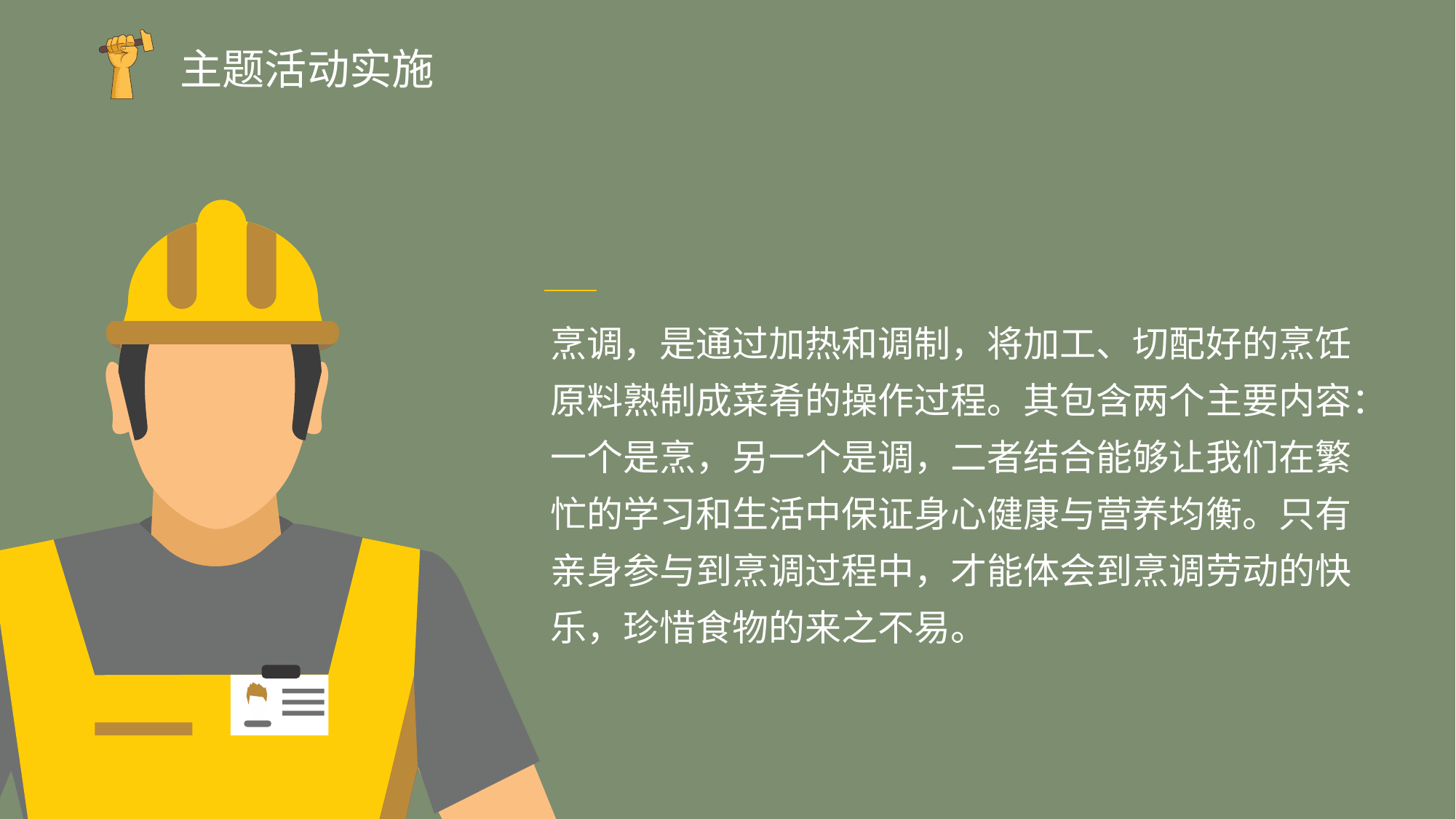

主题活动实施

烹调，是通过加热和调制，将加工、切配好的烹饪原料熟制成菜肴的操作过程。其包含两个主要内容：一个是烹，另一个是调，二者结合能够让我们在繁忙的学习和生活中保证身心健康与营养均衡。只有亲身参与到烹调过程中，才能体会到烹调劳动的快乐，珍惜食物的来之不易。